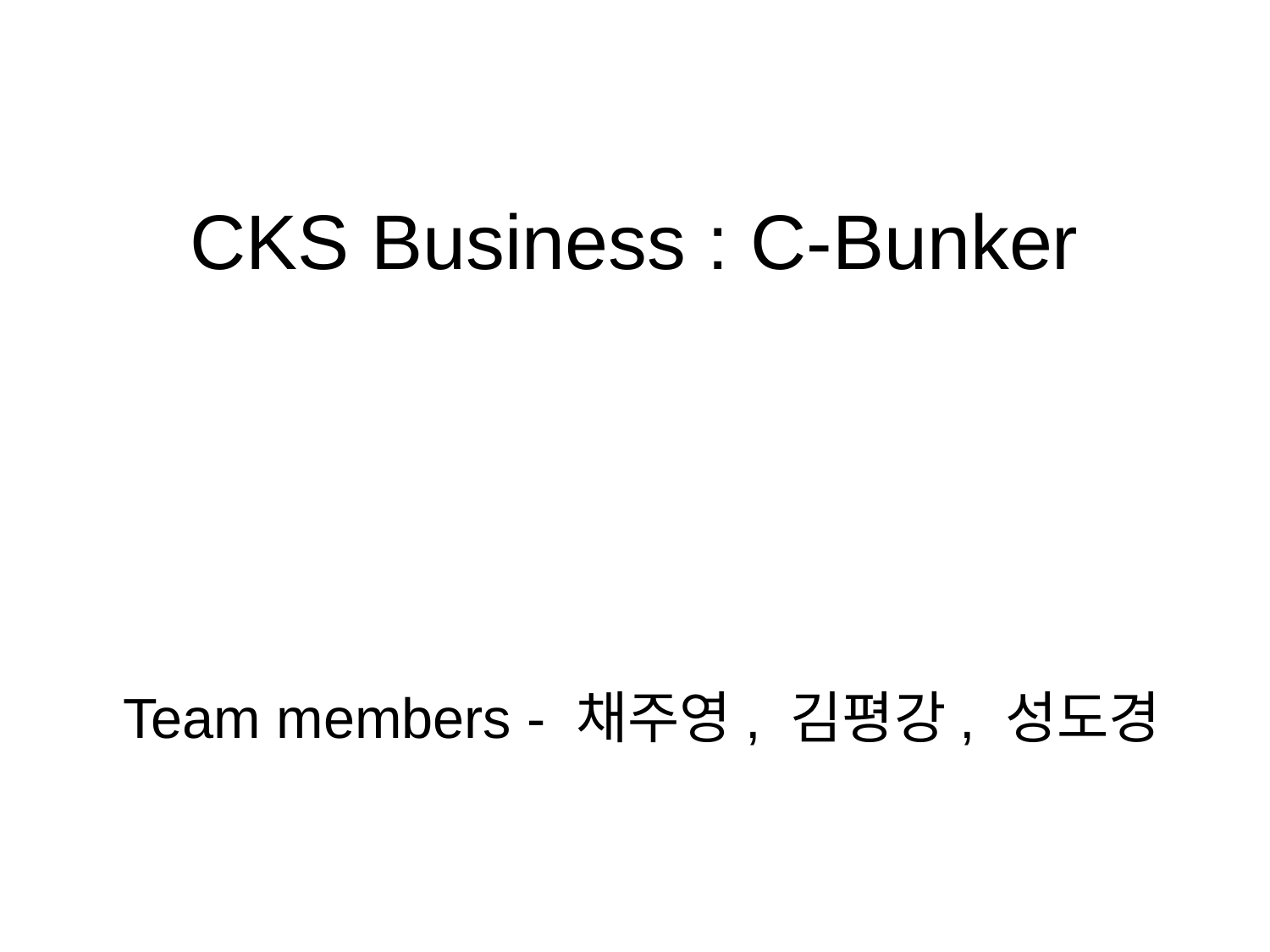

# CKS Business : C-Bunker
Team members - 채주영, 김평강, 성도경